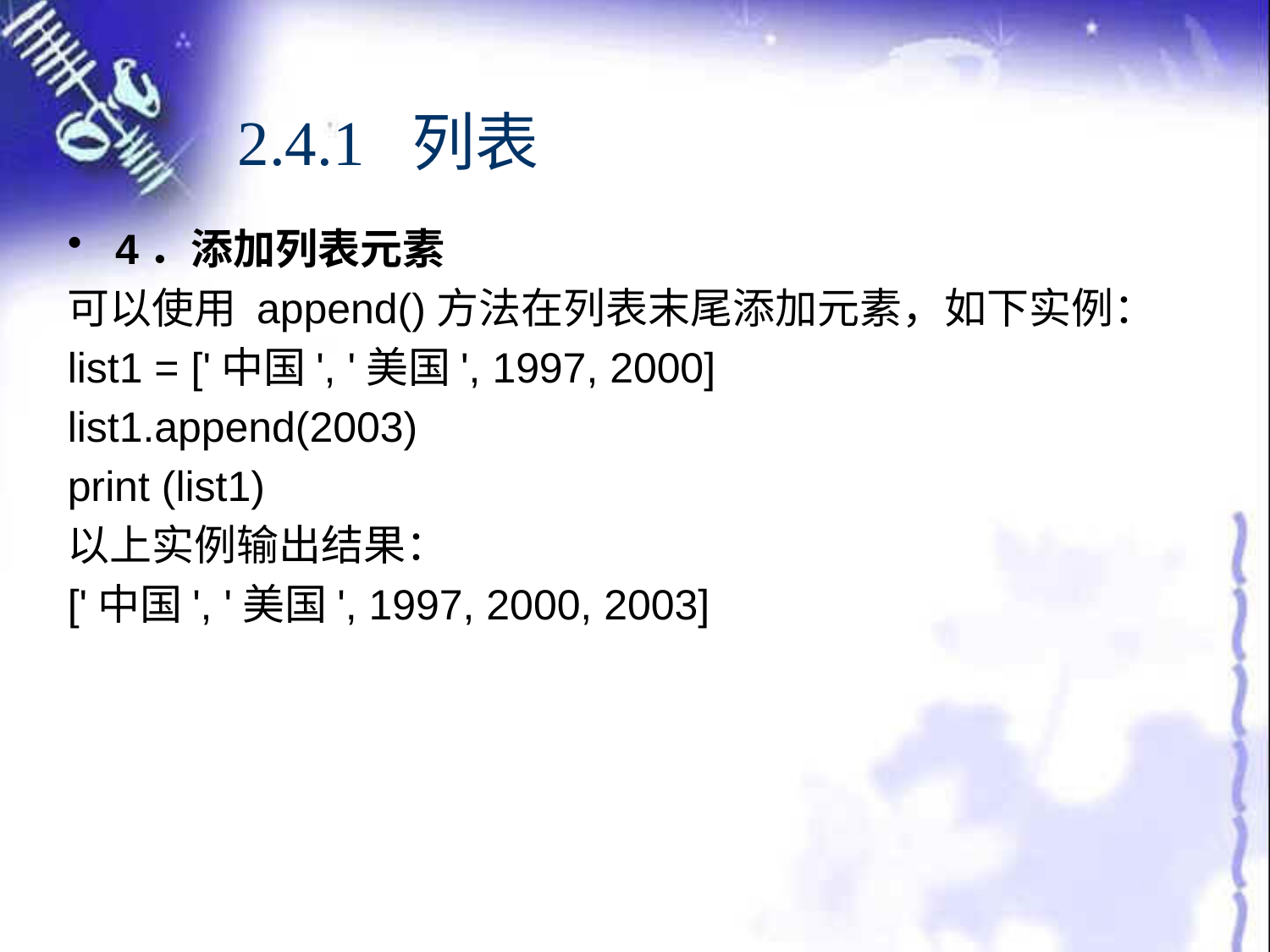

# 2.4.1  列表
4．添加列表元素
可以使用 append()方法在列表末尾添加元素，如下实例：
list1 = ['中国', '美国', 1997, 2000]
list1.append(2003)
print (list1)
以上实例输出结果：
['中国', '美国', 1997, 2000, 2003]

7